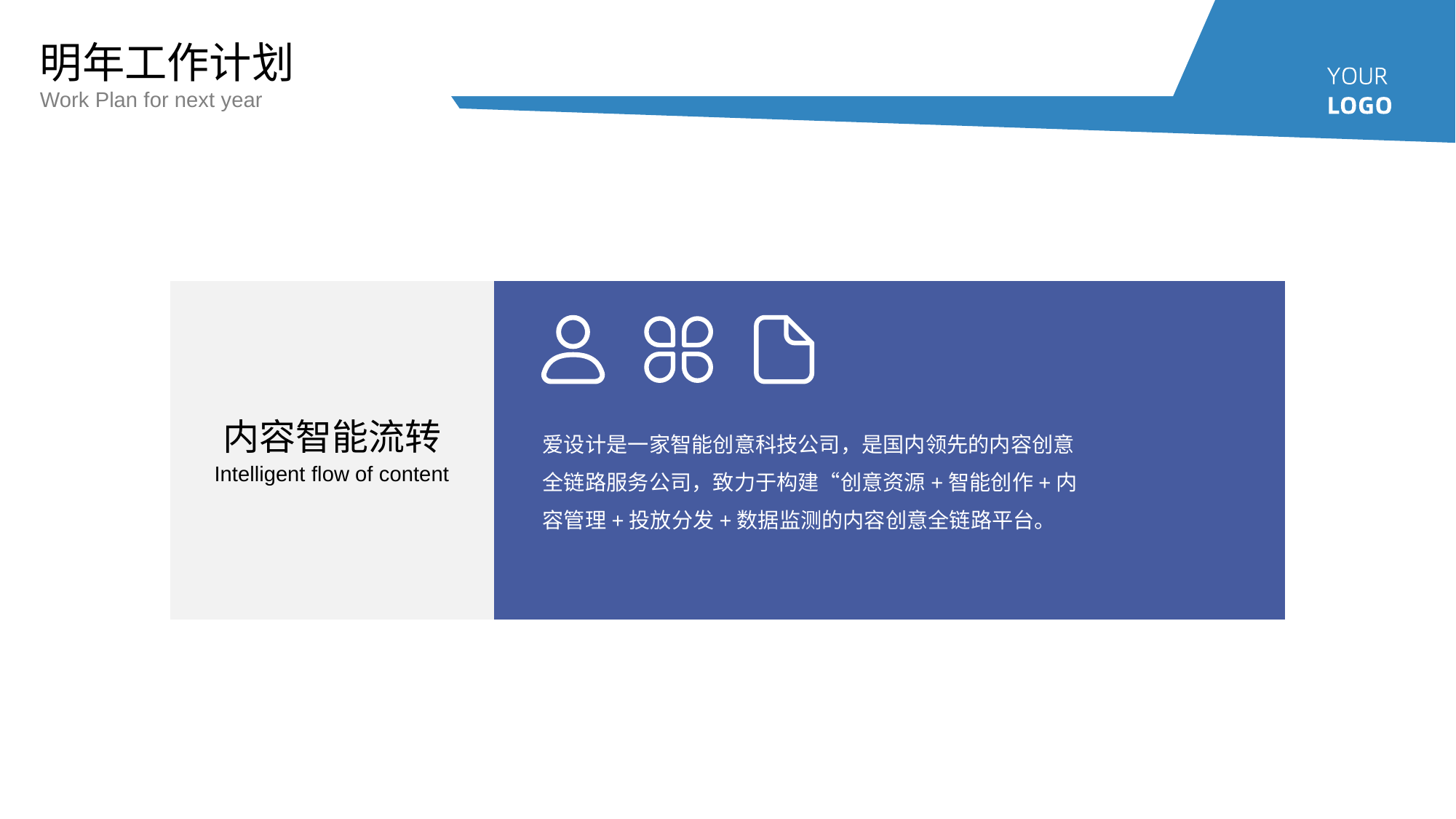

明年工作计划

Work Plan for next year

内容智能流转
爱设计是一家智能创意科技公司，是国内领先的内容创意全链路服务公司，致力于构建“创意资源+智能创作+内容管理+投放分发+数据监测的内容创意全链路平台。
Intelligent flow of content